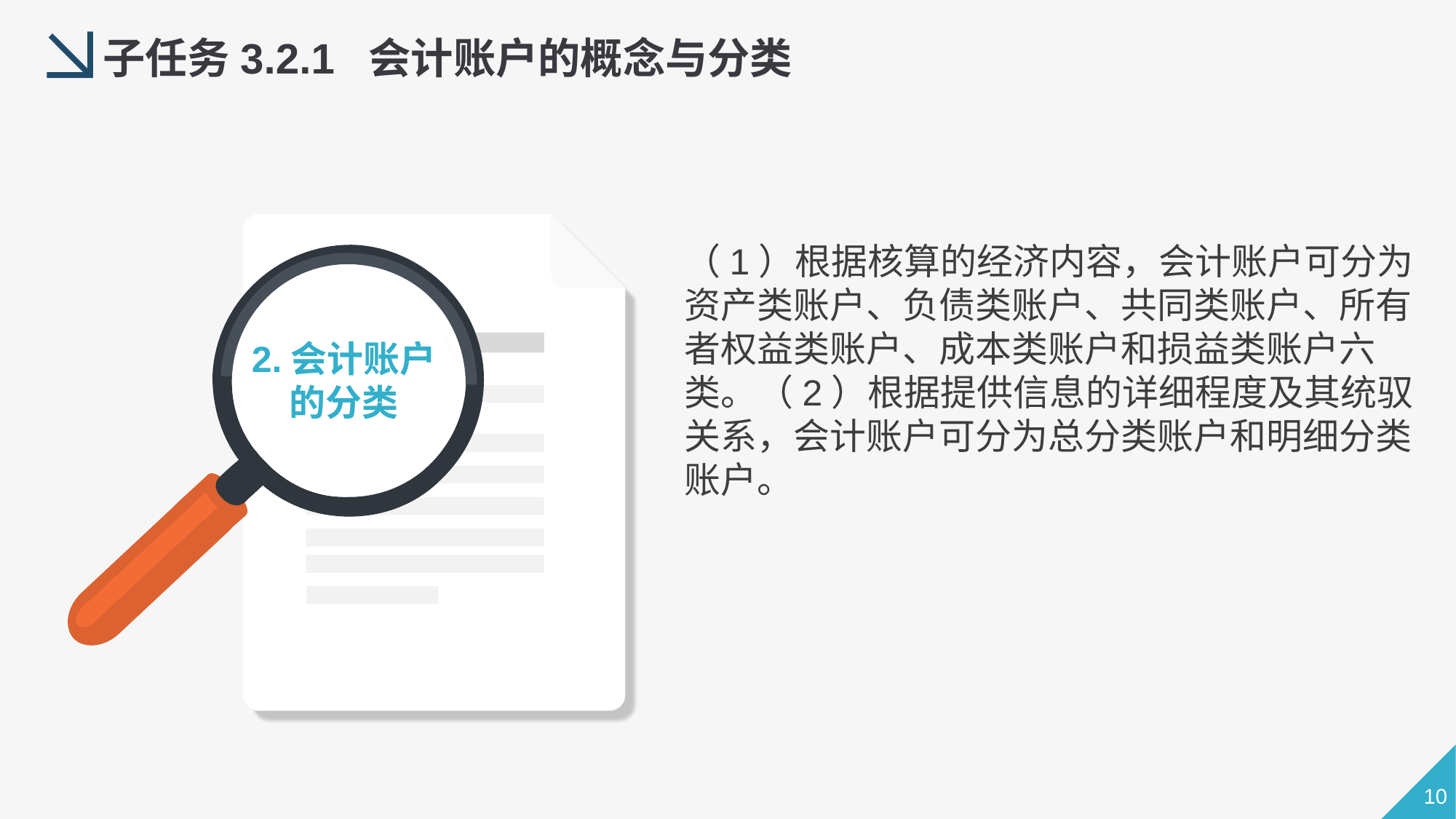

子任务3.2.1  会计账户的概念与分类

（1）根据核算的经济内容，会计账户可分为资产类账户、负债类账户、共同类账户、所有者权益类账户、成本类账户和损益类账户六类。（2）根据提供信息的详细程度及其统驭关系，会计账户可分为总分类账户和明细分类账户。

2.会计账户的分类